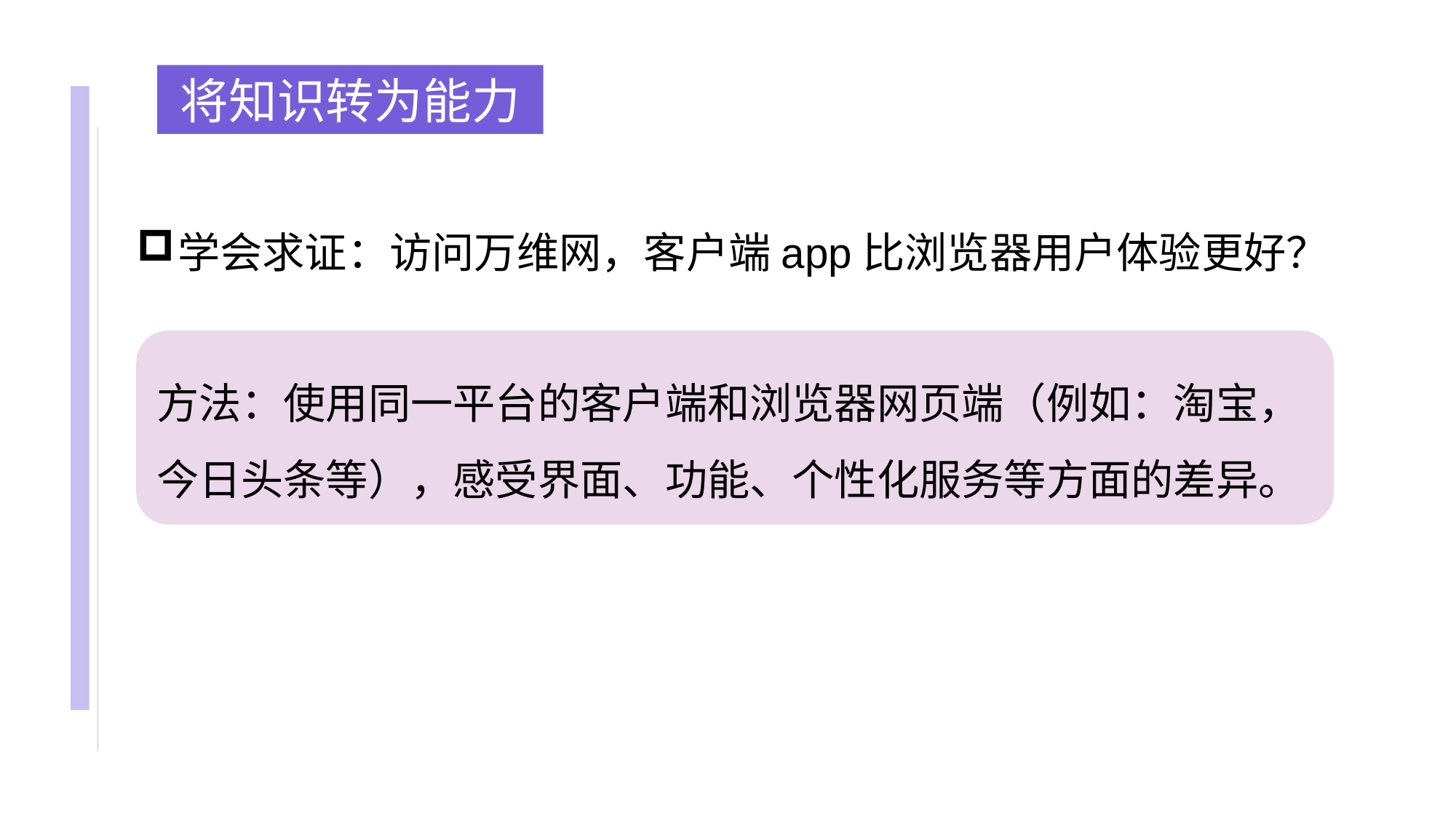

将知识转为能力

学会求证：访问万维网，客户端app比浏览器用户体验更好？

方法：使用同一平台的客户端和浏览器网页端（例如：淘宝，今日头条等），感受界面、功能、个性化服务等方面的差异。